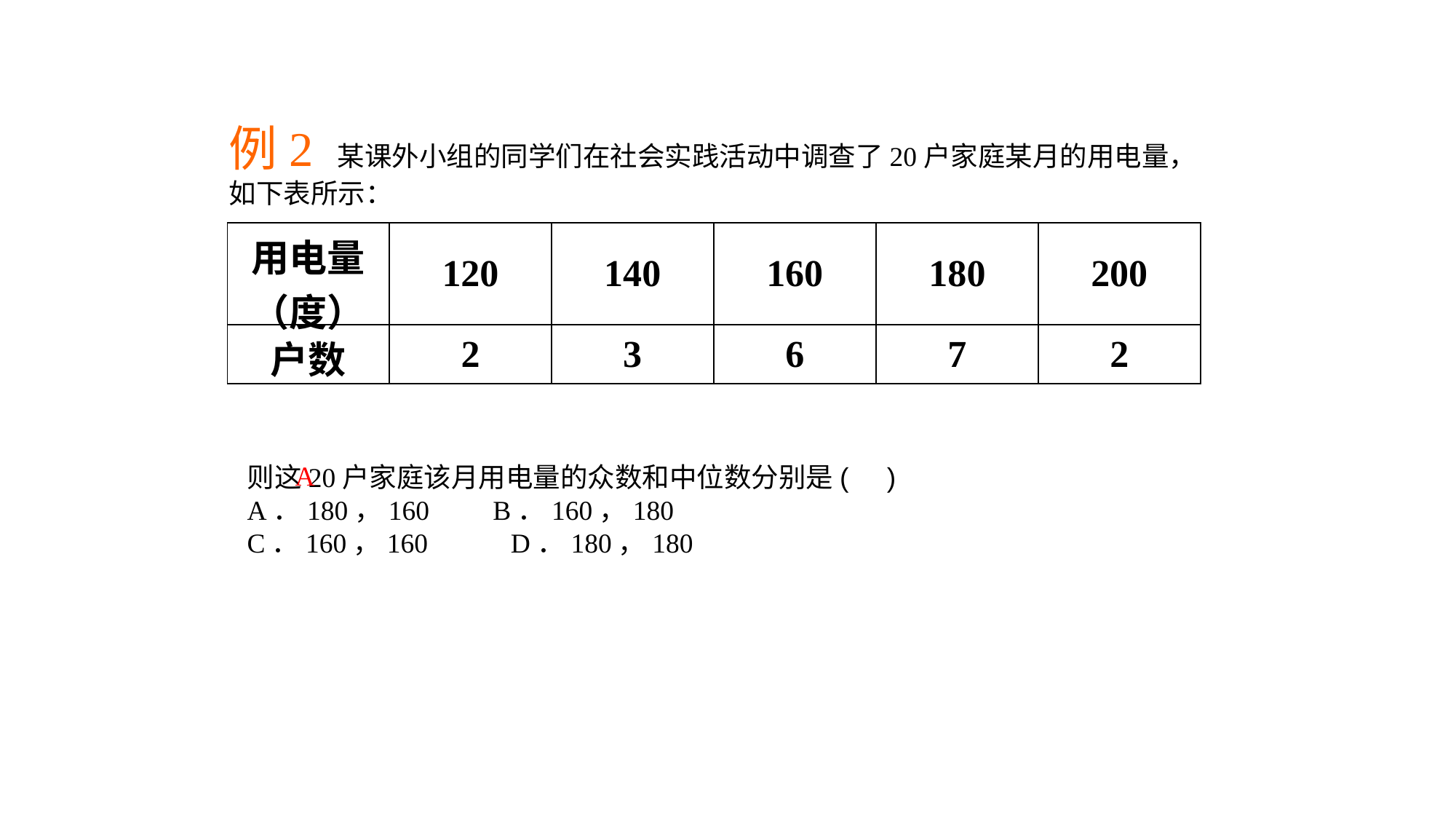

例2 某课外小组的同学们在社会实践活动中调查了20户家庭某月的用电量，如下表所示：
| 用电量（度） | 120 | 140 | 160 | 180 | 200 |
| --- | --- | --- | --- | --- | --- |
| 户数 | 2 | 3 | 6 | 7 | 2 |
A
则这20户家庭该月用电量的众数和中位数分别是(     )
A．180，160	    B．160，180
C．160，160            D．180，180